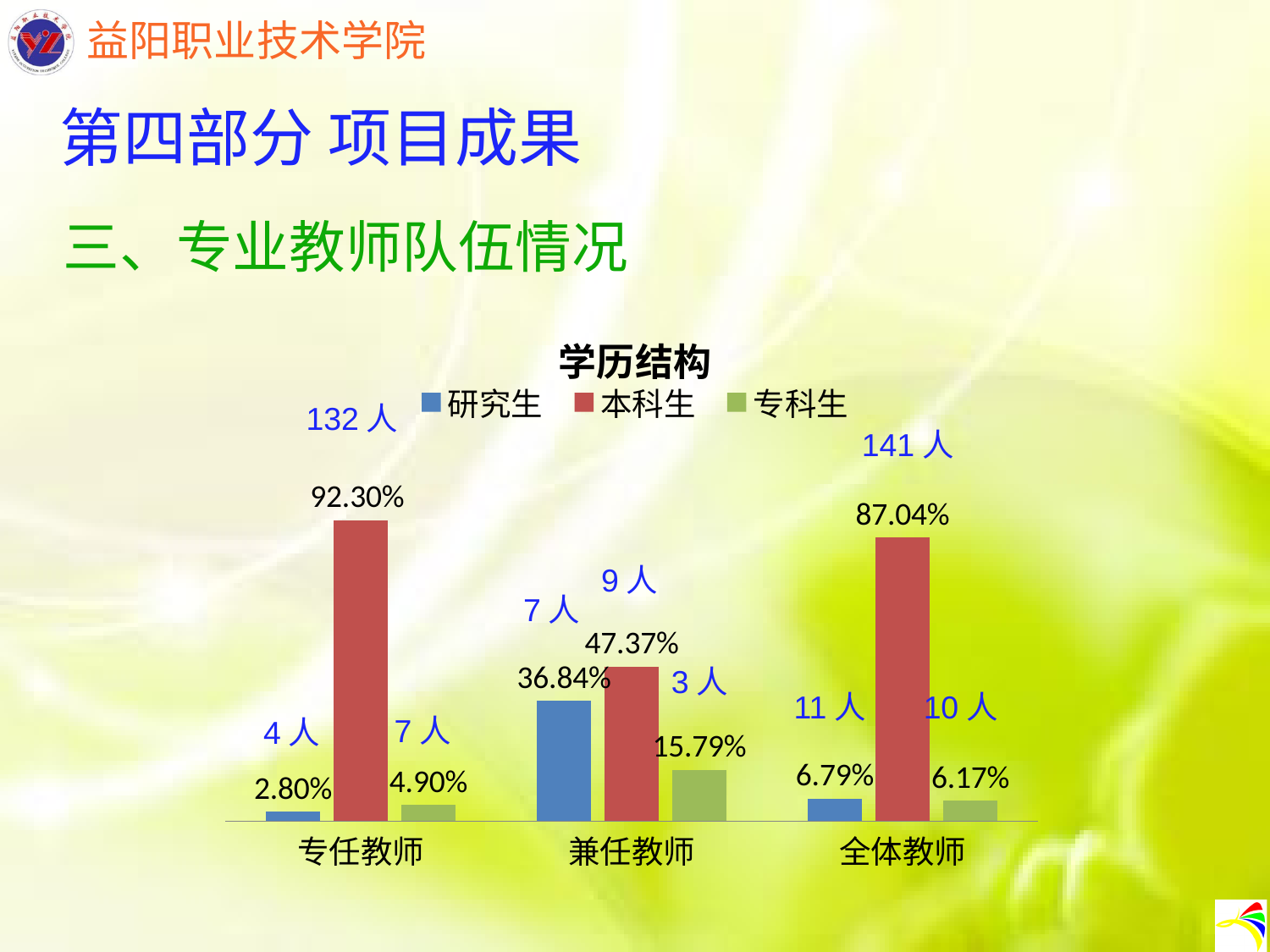

第四部分 项目成果
三、专业教师队伍情况

### Chart: 学历结构

| Category | 研究生 | 本科生 | 专科生 |
|---|---|---|---|
| 专任教师 | 0.028 | 0.923 | 0.049 |
| 兼任教师 | 0.3684 | 0.4737 | 0.1579 |
| 全体教师 | 0.0679 | 0.8704 | 0.0617 |
132人
141人
9人
7人
3人
11人
10人
7人
4人